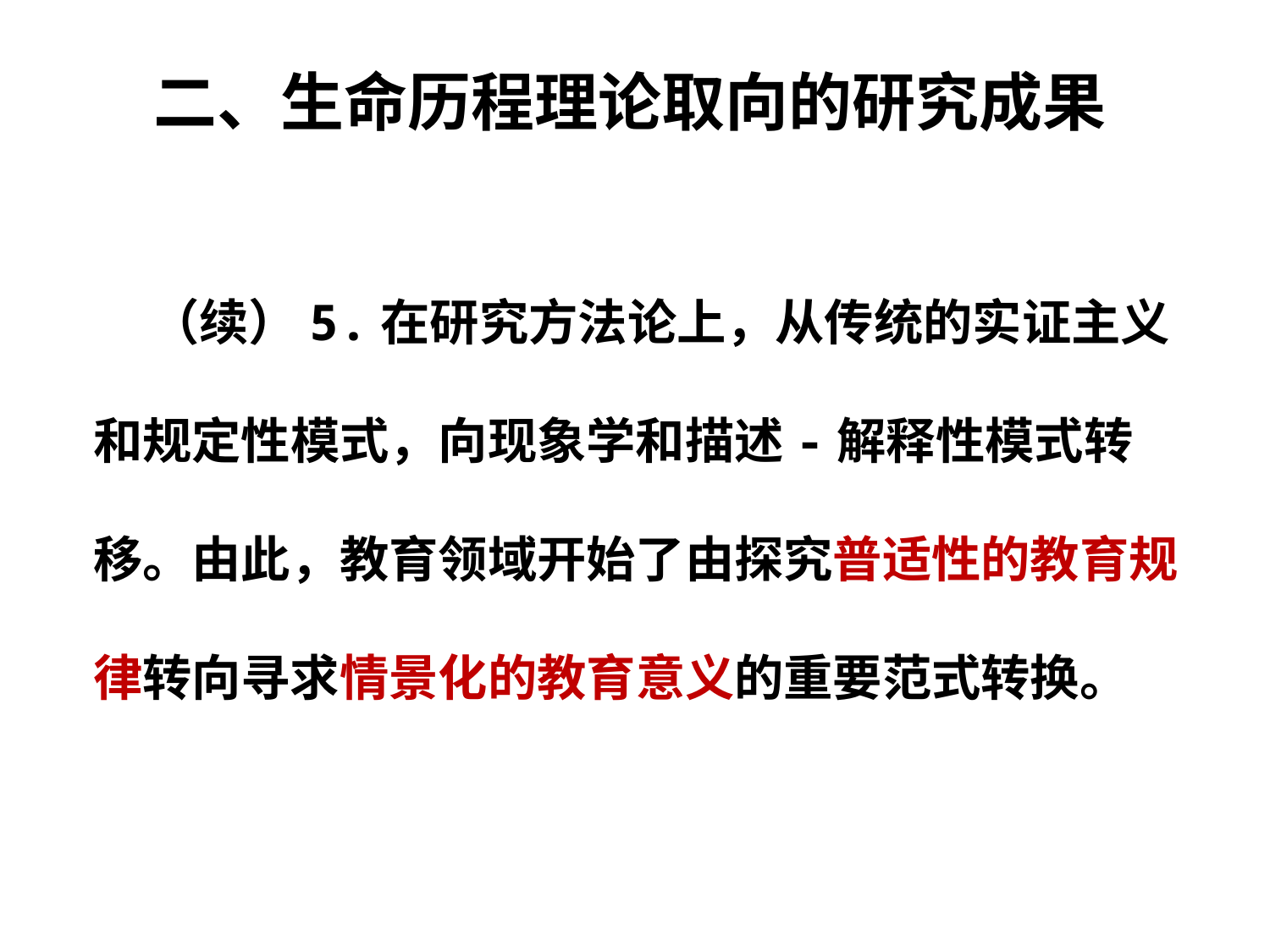

二、生命历程理论取向的研究成果
    （续）5.在研究方法论上，从传统的实证主义和规定性模式，向现象学和描述-解释性模式转移。由此，教育领域开始了由探究普适性的教育规律转向寻求情景化的教育意义的重要范式转换。